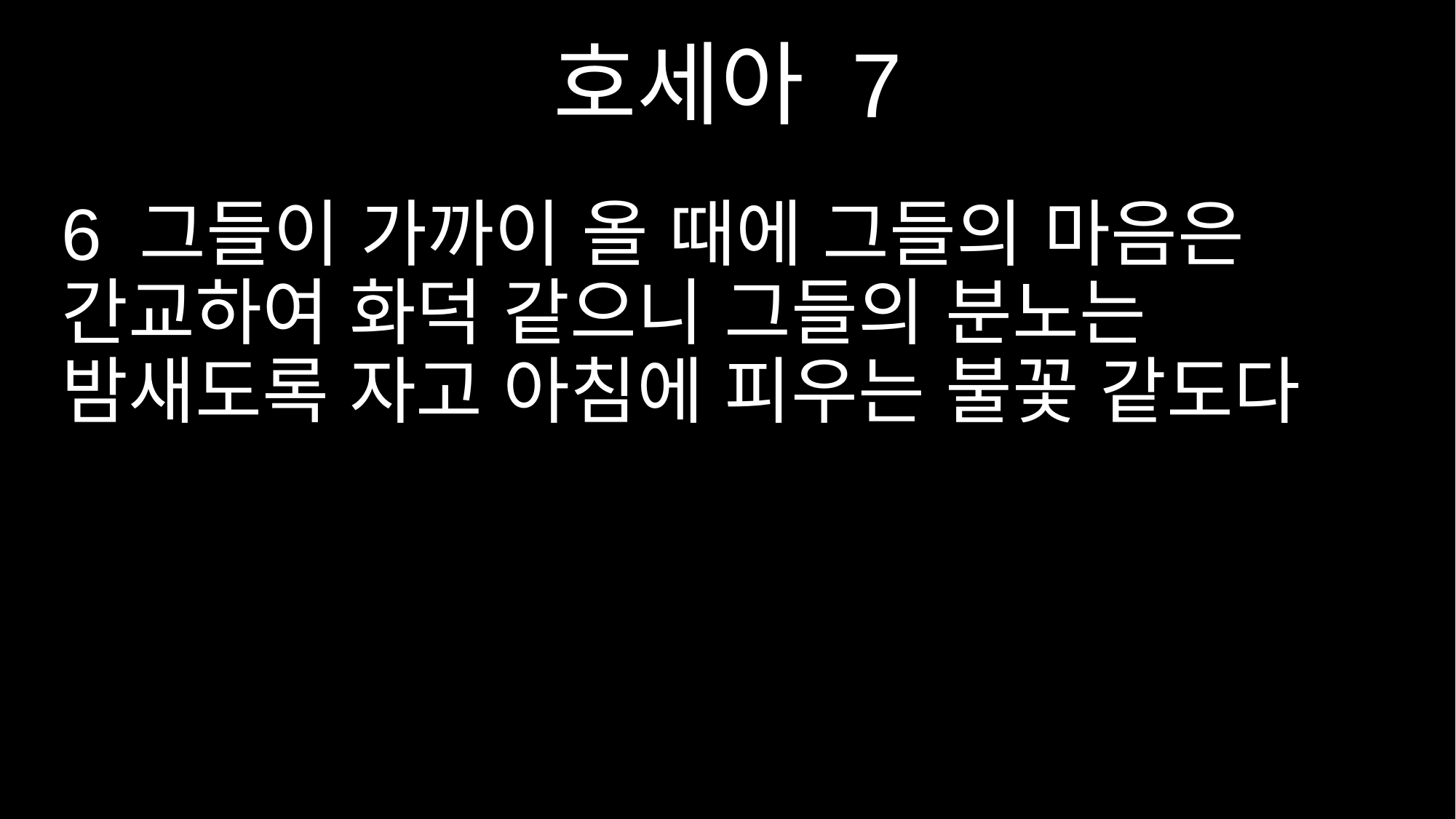

호세아 7
6 그들이 가까이 올 때에 그들의 마음은 간교하여 화덕 같으니 그들의 분노는 밤새도록 자고 아침에 피우는 불꽃 같도다